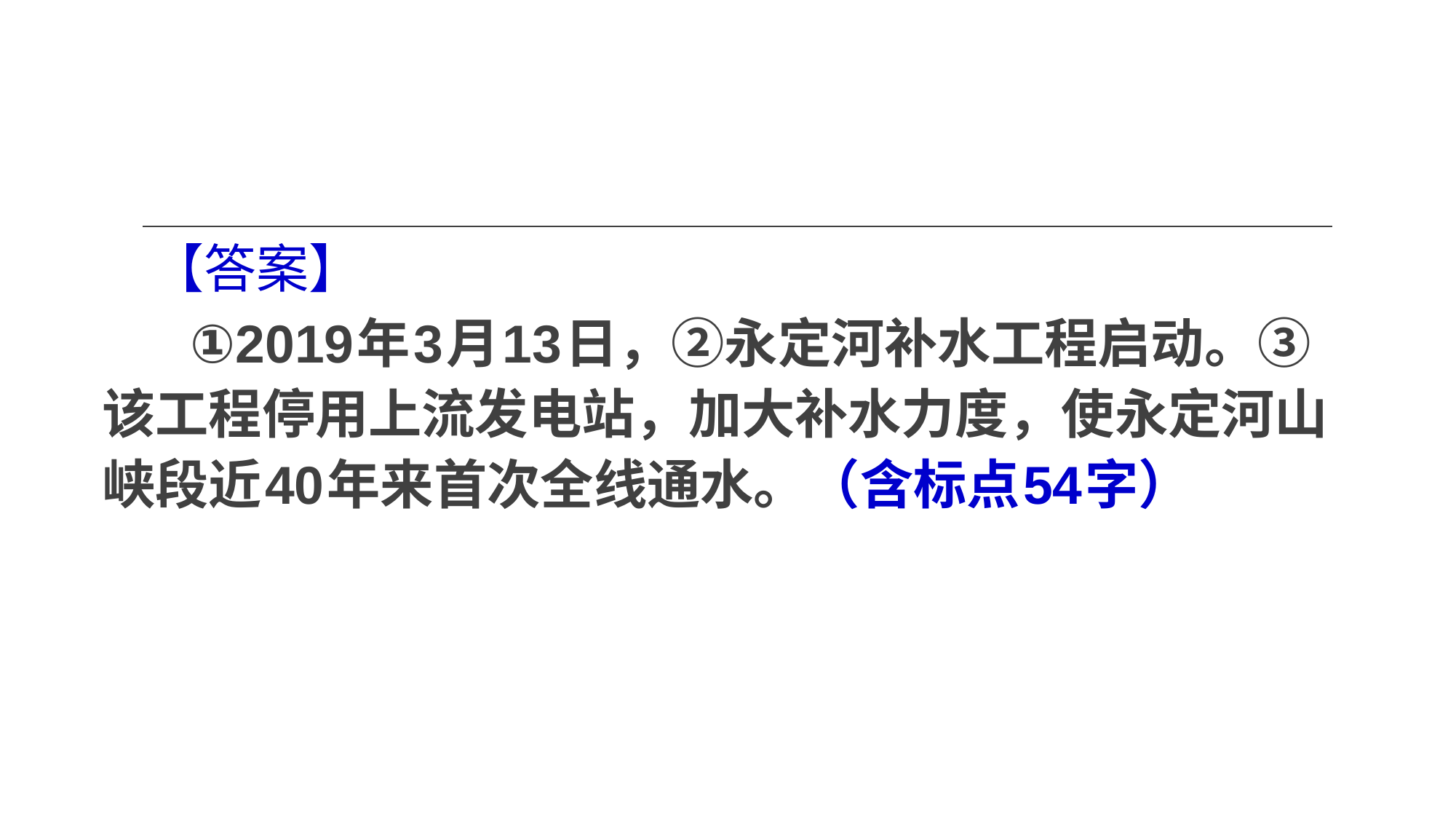

#
              【答案】
      ①2019年3月13日，②永定河补水工程启动。③该工程停用上流发电站，加大补水力度，使永定河山峡段近40年来首次全线通水。（含标点54字）